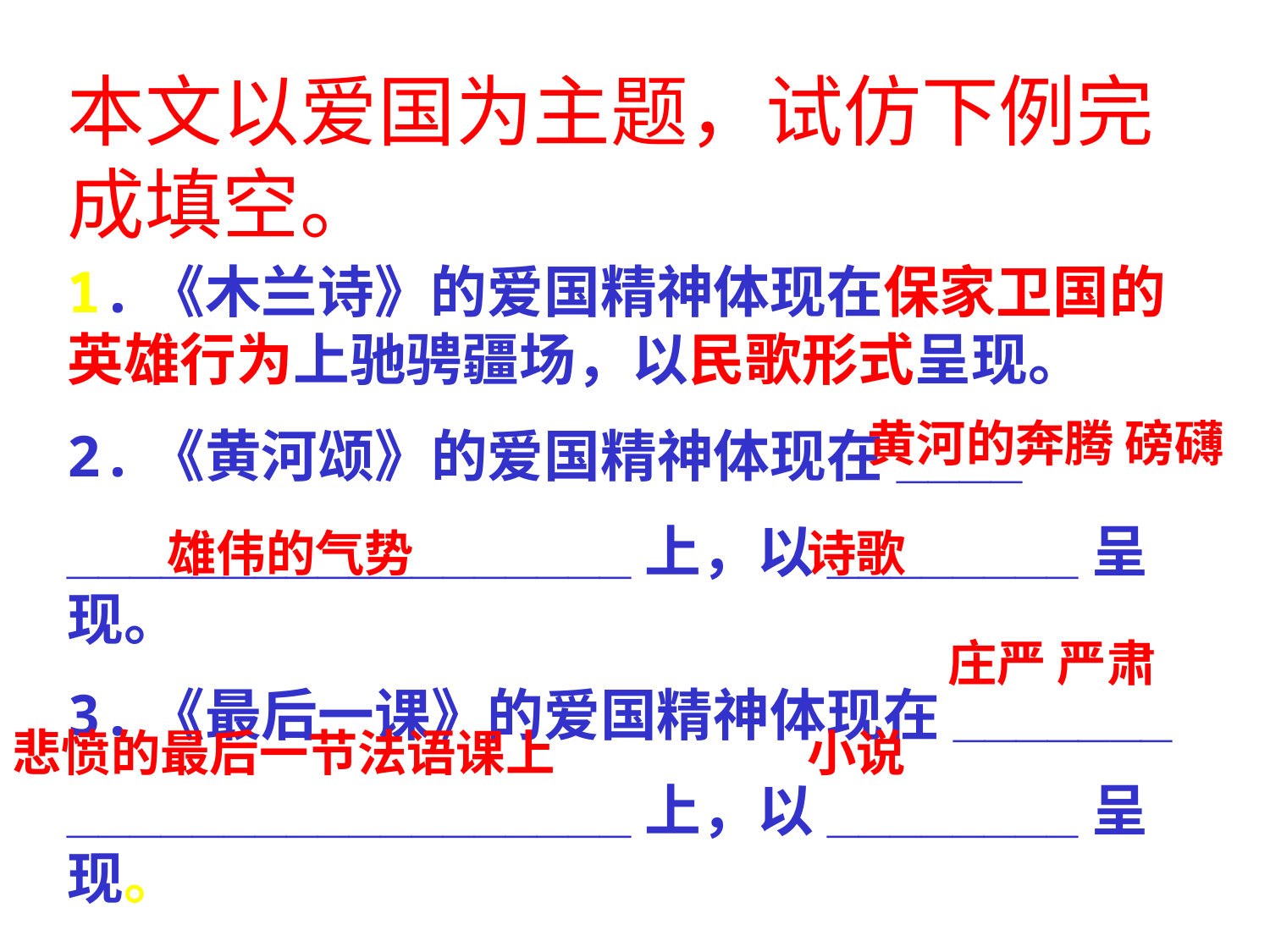

本文以爱国为主题，试仿下例完成填空。
1.《木兰诗》的爱国精神体现在保家卫国的英雄行为上驰骋疆场，以民歌形式呈现。
2.《黄河颂》的爱国精神体现在____
__________________上，以________呈现。
3.《最后一课》的爱国精神体现在_______
__________________上，以________呈现。
黄河的奔腾 磅礴
雄伟的气势

诗歌

庄严 严肃
悲愤的最后一节法语课上
小说